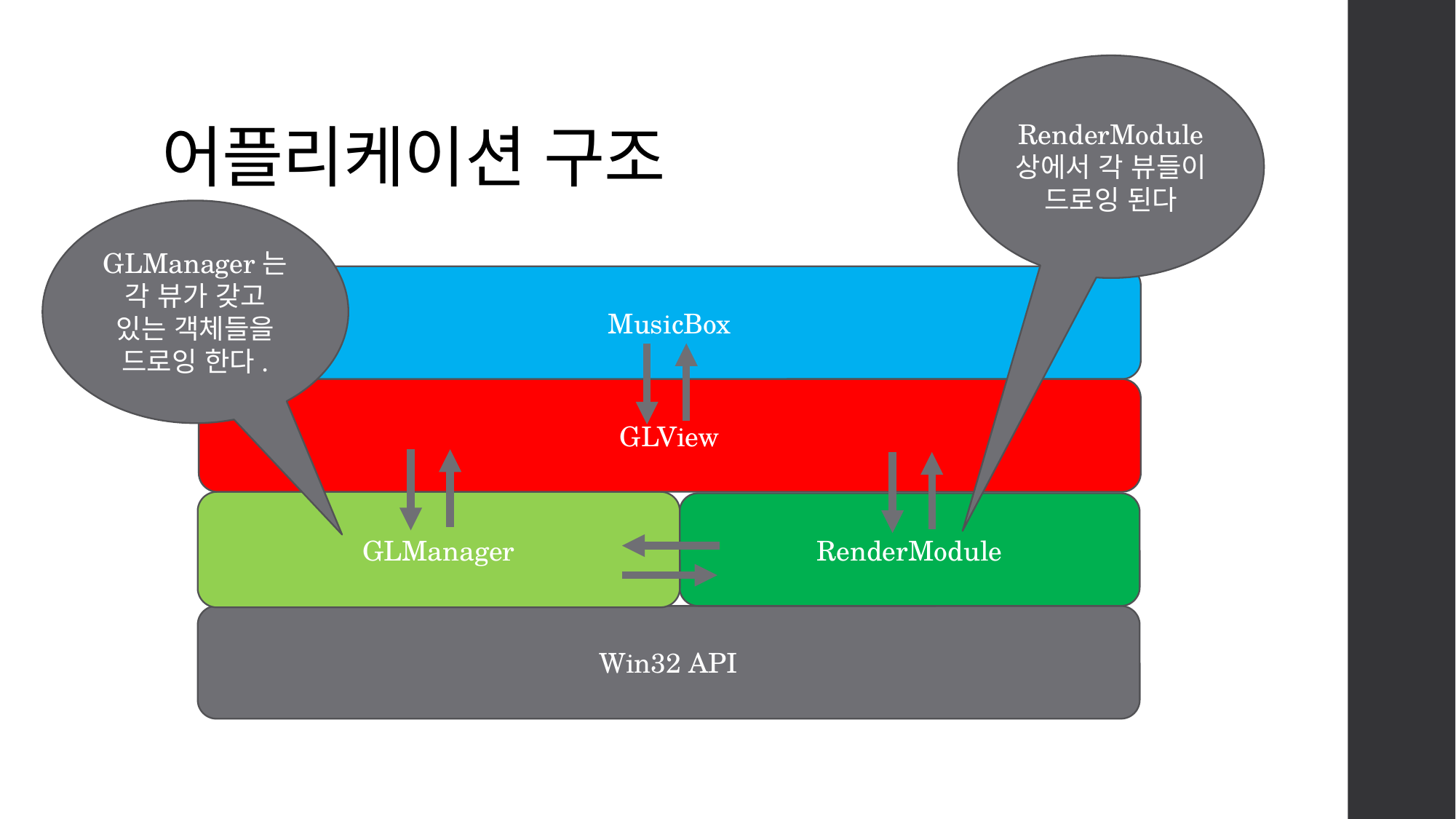

# 어플리케이션 구조
RenderModule 상에서 각 뷰들이 드로잉 된다
GLManager는
각 뷰가 갖고 있는 객체들을 드로잉 한다.
MusicBox
GLView
GLManager
RenderModule
Win32 API